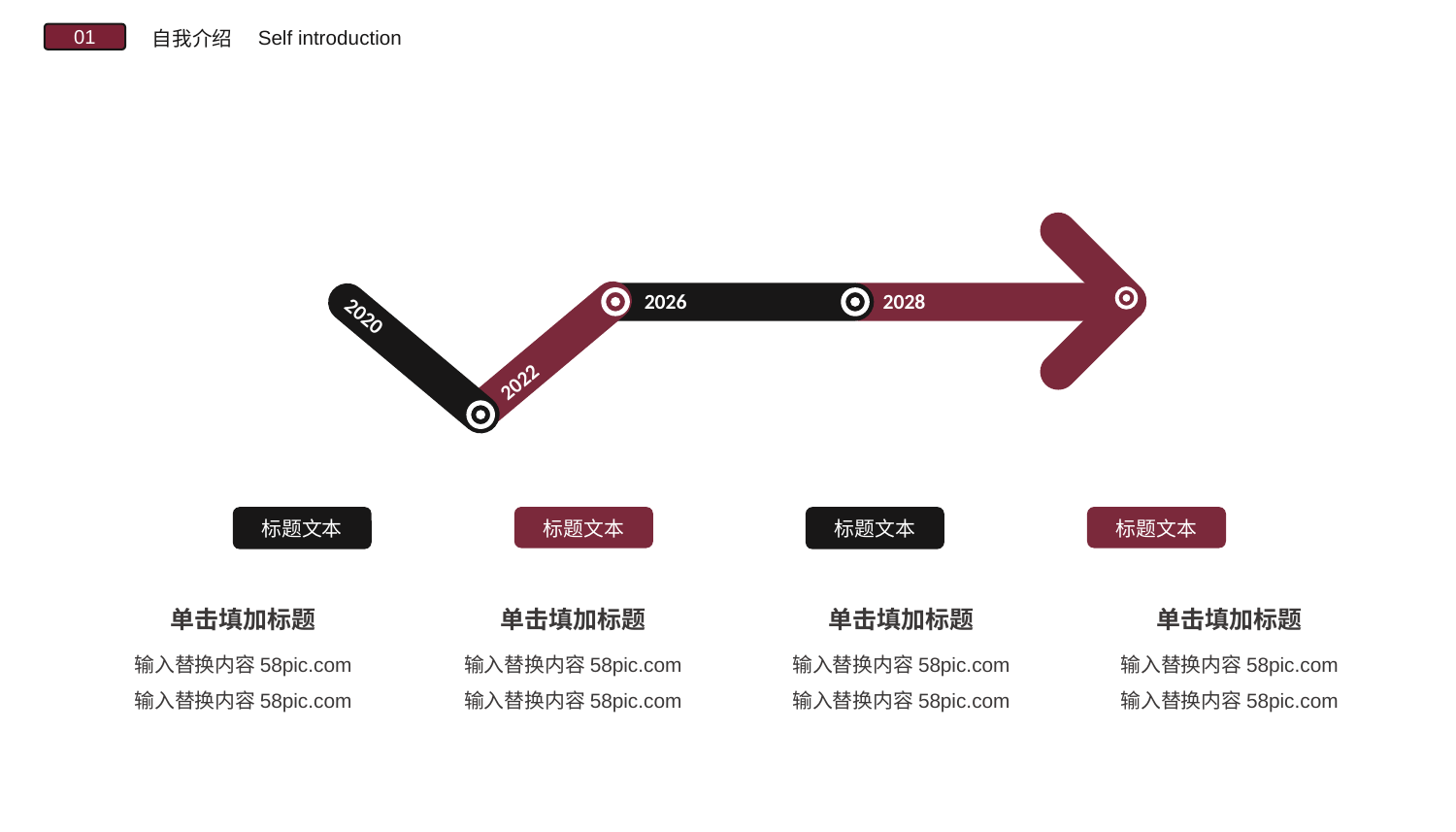

Self introduction
自我介绍
01

2026
2028
2020

2022

标题文本
标题文本
标题文本
标题文本
单击填加标题
单击填加标题
单击填加标题
单击填加标题
输入替换内容58pic.com
输入替换内容58pic.com
输入替换内容58pic.com
输入替换内容58pic.com
输入替换内容58pic.com
输入替换内容58pic.com
输入替换内容58pic.com
输入替换内容58pic.com